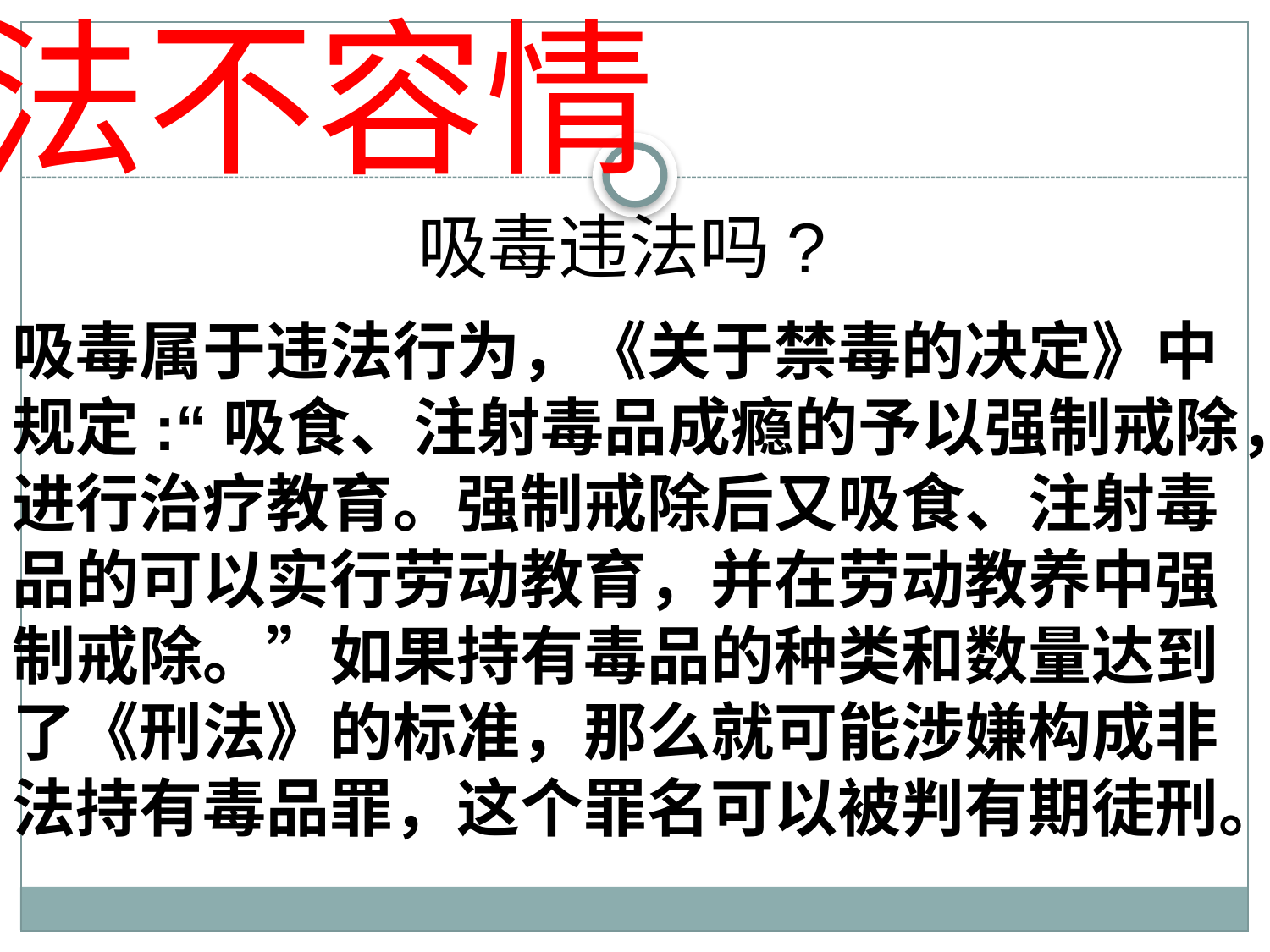

法不容情
    吸毒违法吗?
吸毒属于违法行为，《关于禁毒的决定》中规定:“吸食、注射毒品成瘾的予以强制戒除，进行治疗教育。强制戒除后又吸食、注射毒品的可以实行劳动教育，并在劳动教养中强制戒除。”如果持有毒品的种类和数量达到了《刑法》的标准，那么就可能涉嫌构成非法持有毒品罪，这个罪名可以被判有期徒刑。